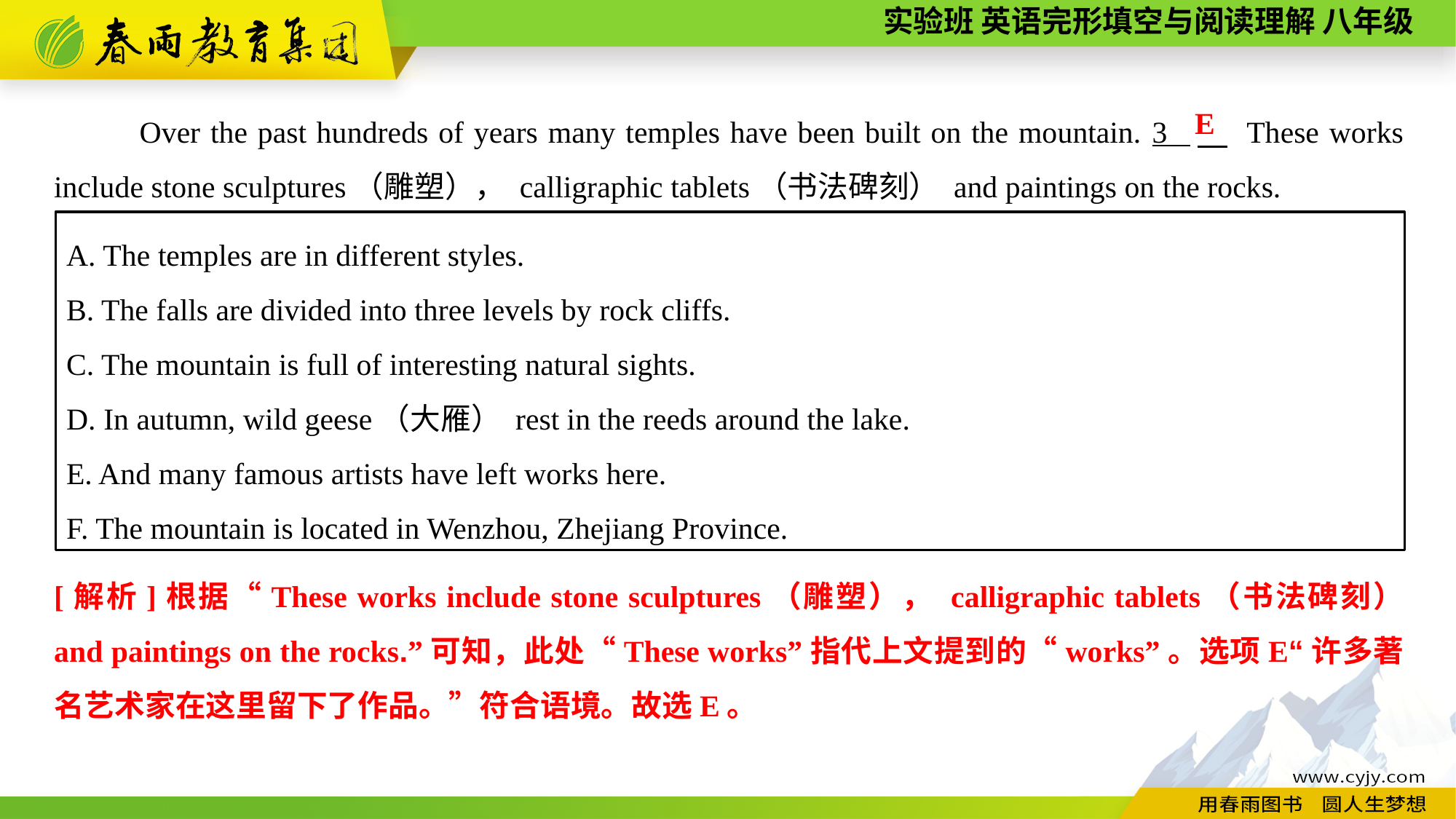

Over the past hundreds of years many temples have been built on the mountain. 3  　 These works include stone sculptures（雕塑）， calligraphic tablets（书法碑刻） and paintings on the rocks.
E
A. The temples are in different styles.
B. The falls are divided into three levels by rock cliffs.
C. The mountain is full of interesting natural sights.
D. In autumn, wild geese（大雁） rest in the reeds around the lake.
E. And many famous artists have left works here.
F. The mountain is located in Wenzhou, Zhejiang Province.
[解析]根据“These works include stone sculptures（雕塑）， calligraphic tablets（书法碑刻） and paintings on the rocks.”可知，此处“These works”指代上文提到的“works”。选项E“许多著名艺术家在这里留下了作品。”符合语境。故选E。